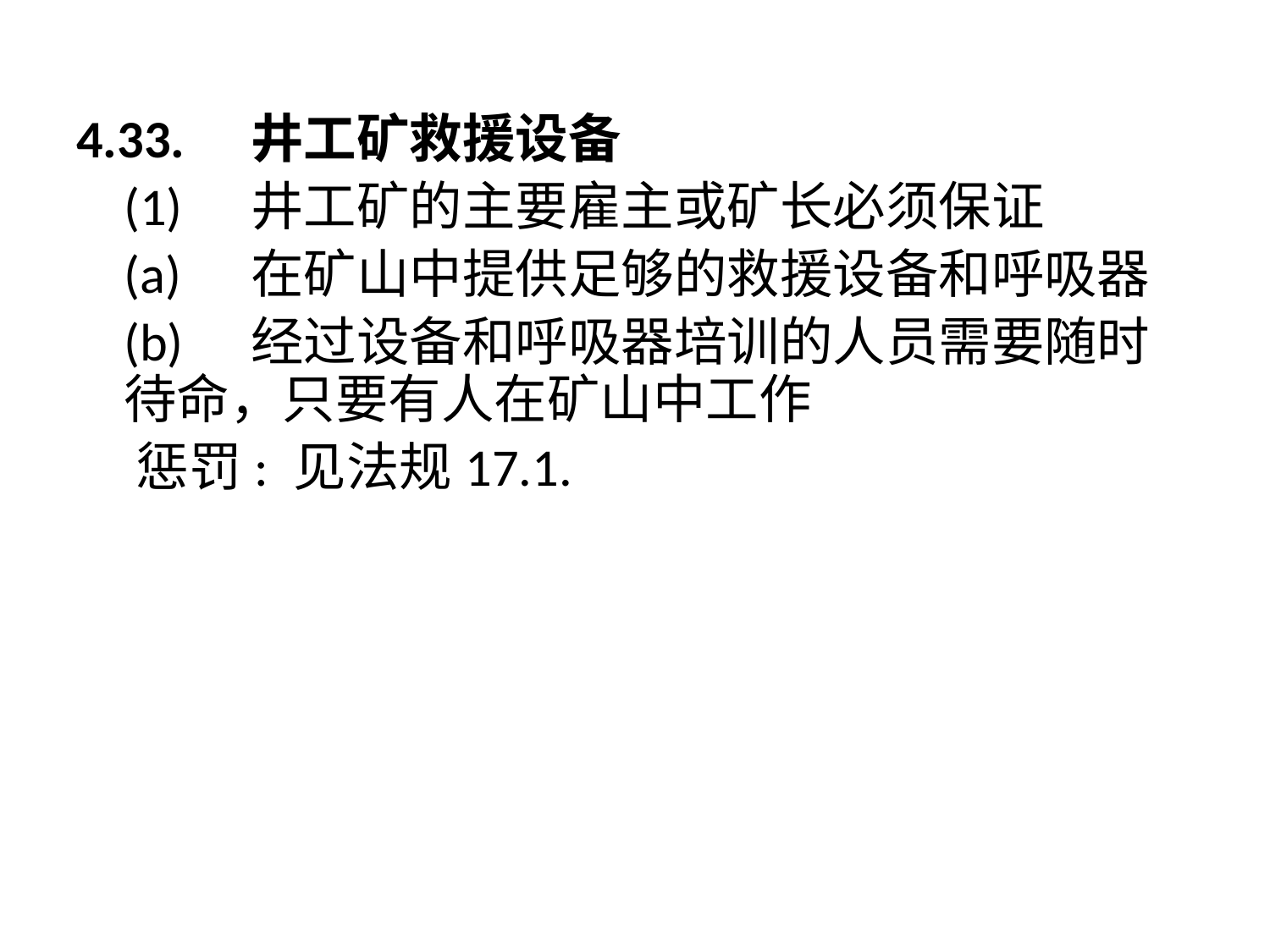

4.33.	井工矿救援设备
	(1)	井工矿的主要雇主或矿长必须保证
	(a)	在矿山中提供足够的救援设备和呼吸器
	(b)	经过设备和呼吸器培训的人员需要随时待命，只要有人在矿山中工作
    惩罚: 见法规17.1.